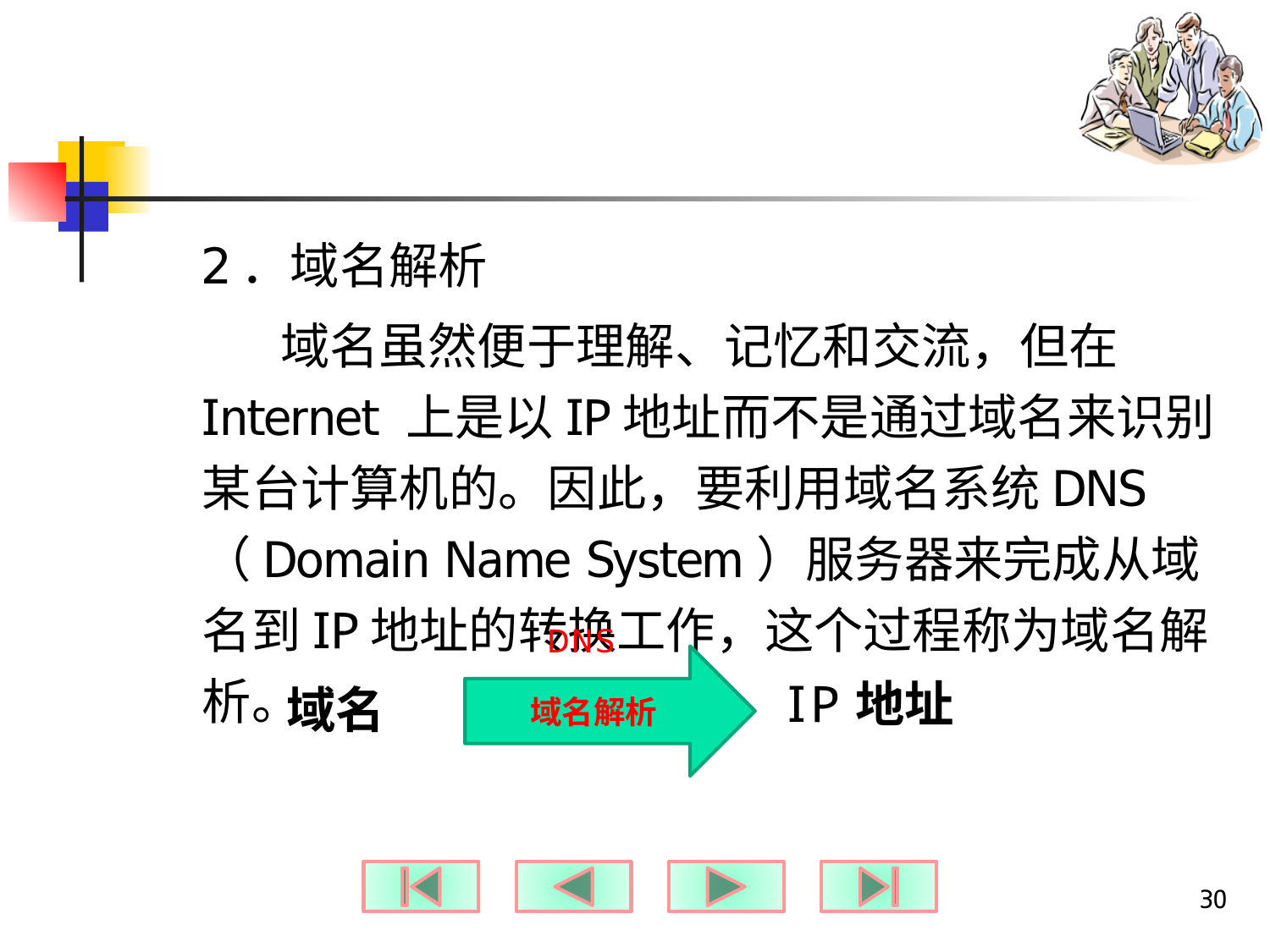

#
2．域名解析
      域名虽然便于理解、记忆和交流，但在Internet 上是以IP地址而不是通过域名来识别某台计算机的。因此，要利用域名系统DNS（Domain Name System）服务器来完成从域名到IP地址的转换工作，这个过程称为域名解析。

DNS
域名解析
IP地址
域名
30